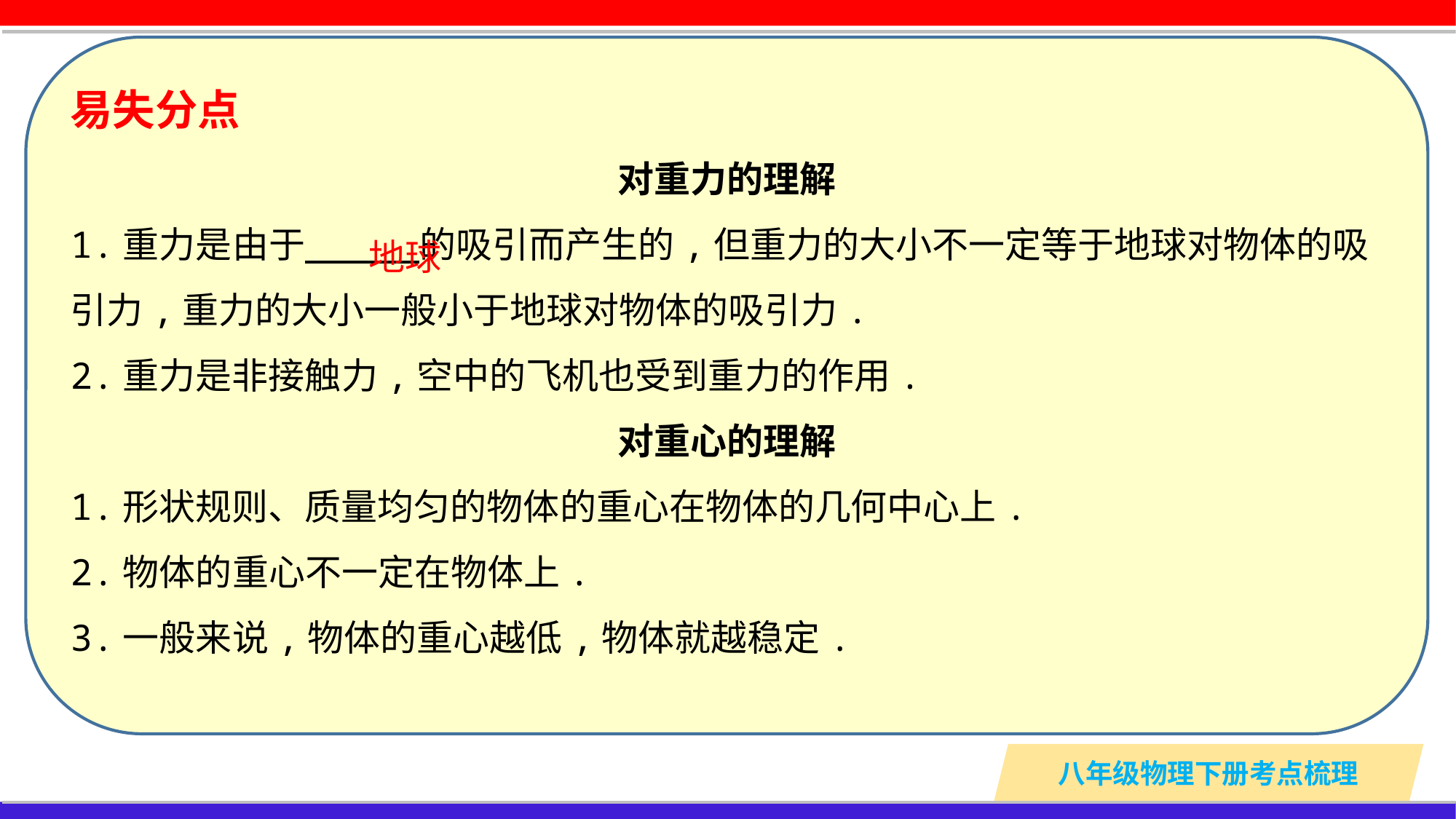

易失分点
对重力的理解
1.重力是由于              的吸引而产生的,但重力的大小不一定等于地球对物体的吸引力,重力的大小一般小于地球对物体的吸引力.
2.重力是非接触力,空中的飞机也受到重力的作用.
对重心的理解
1.形状规则、质量均匀的物体的重心在物体的几何中心上.
2.物体的重心不一定在物体上.
3.一般来说,物体的重心越低,物体就越稳定.

地球